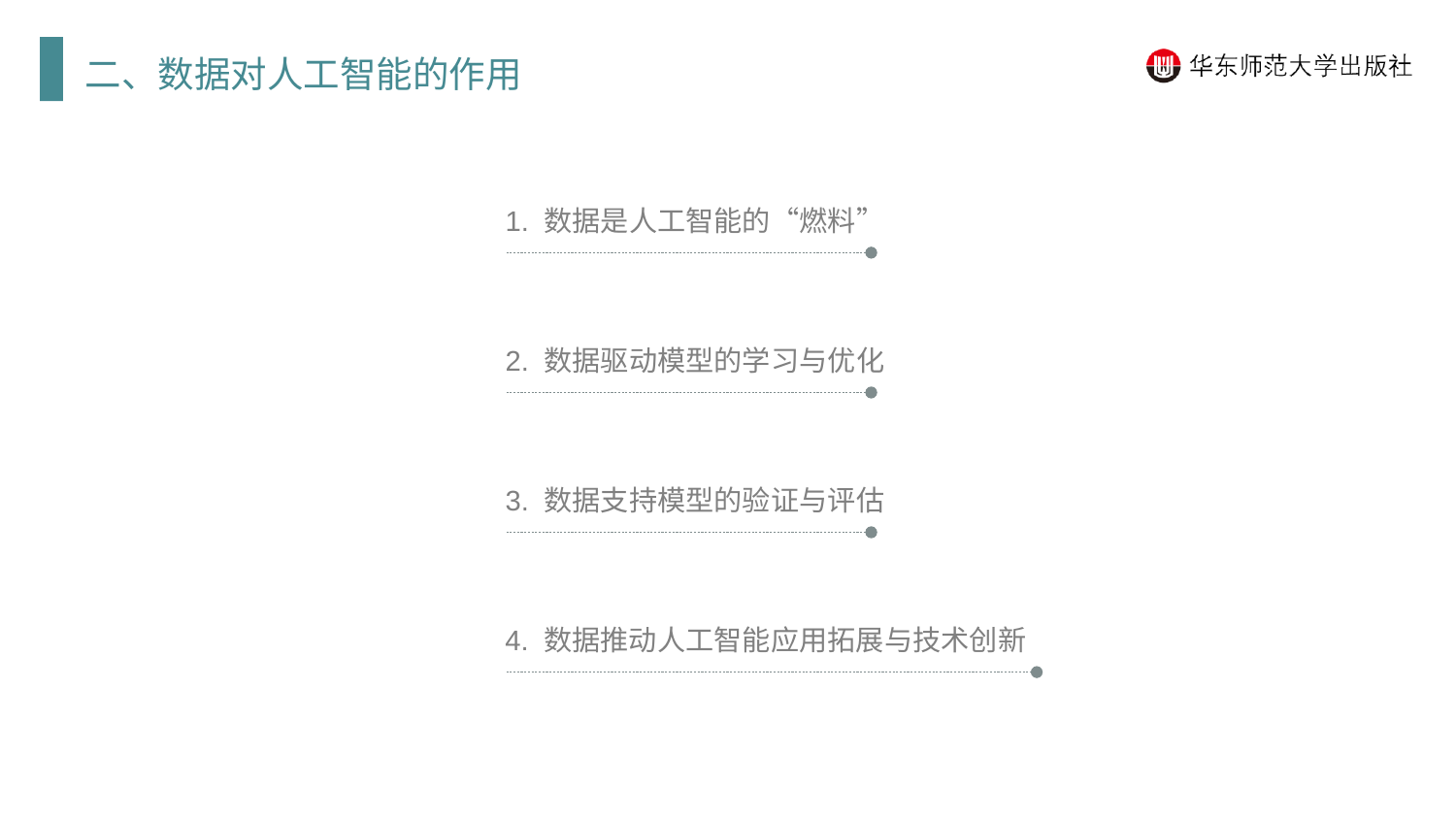

二、数据对人工智能的作用
1. 数据是人工智能的“燃料”
2. 数据驱动模型的学习与优化
3. 数据支持模型的验证与评估
4. 数据推动人工智能应用拓展与技术创新